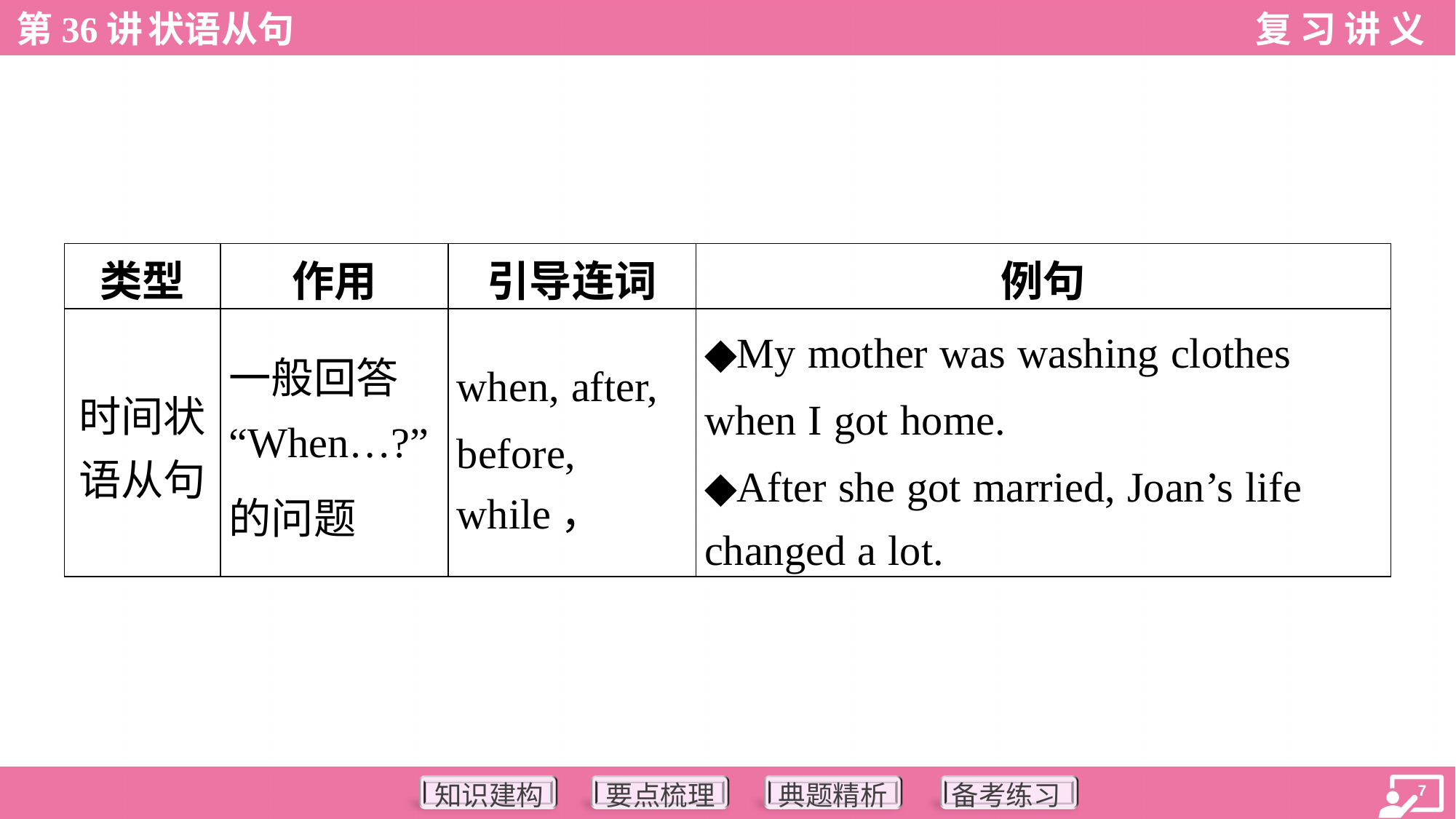

| 类型 | 作用 | 引导连词 | 例句 |
| --- | --- | --- | --- |
| 时间状 语从句 | 一般回答 “When…?”的问题 | when, after, before, while， | ◆My mother was washing clothes when I got home. ◆After she got married, Joan’s life changed a lot. |